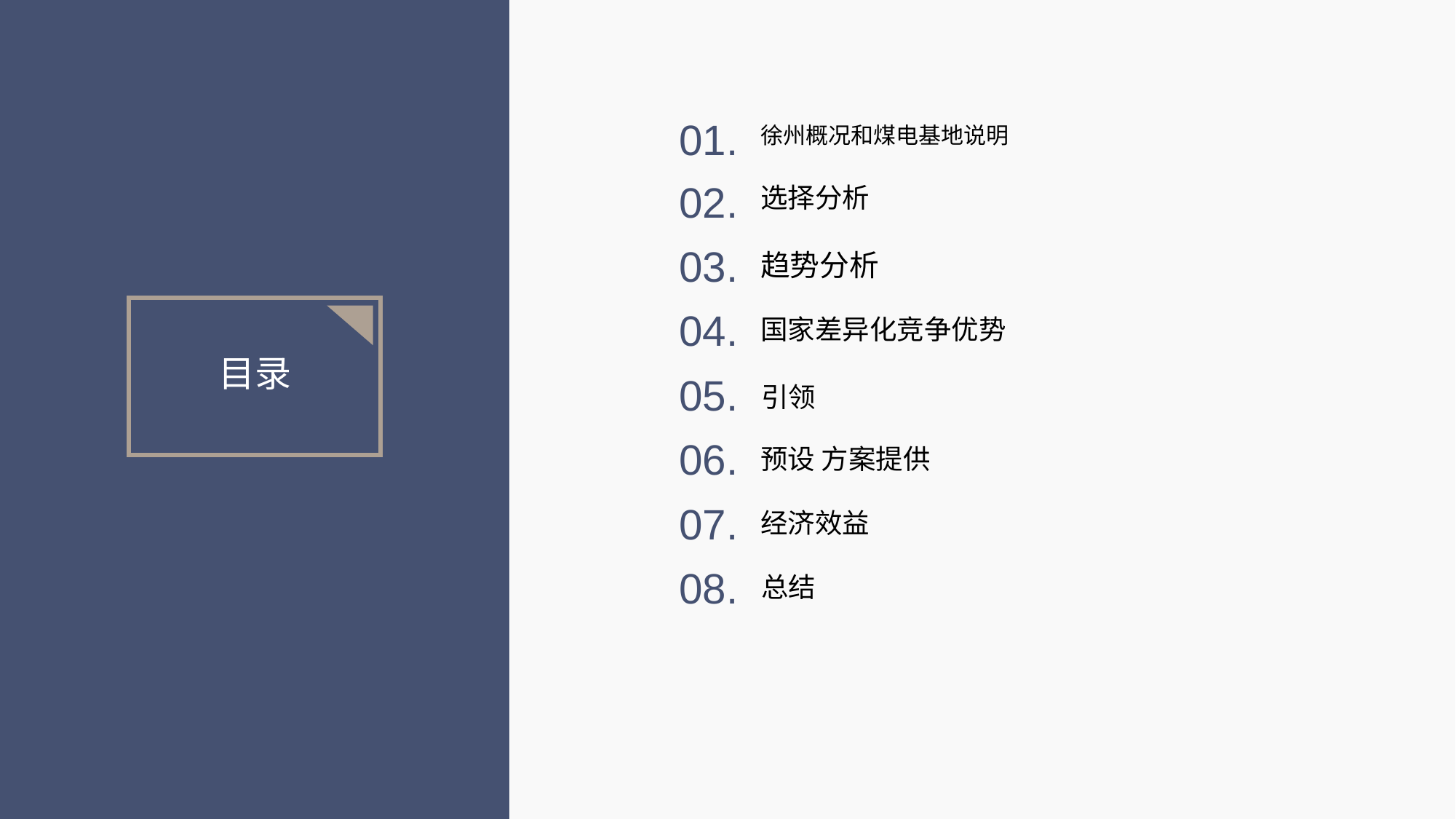

01.
徐州概况和煤电基地说明
02.
选择分析
03.
趋势分析

04.

国家差异化竞争优势
目录
05.
引领
06.
预设 方案提供
07.
经济效益
08.
总结